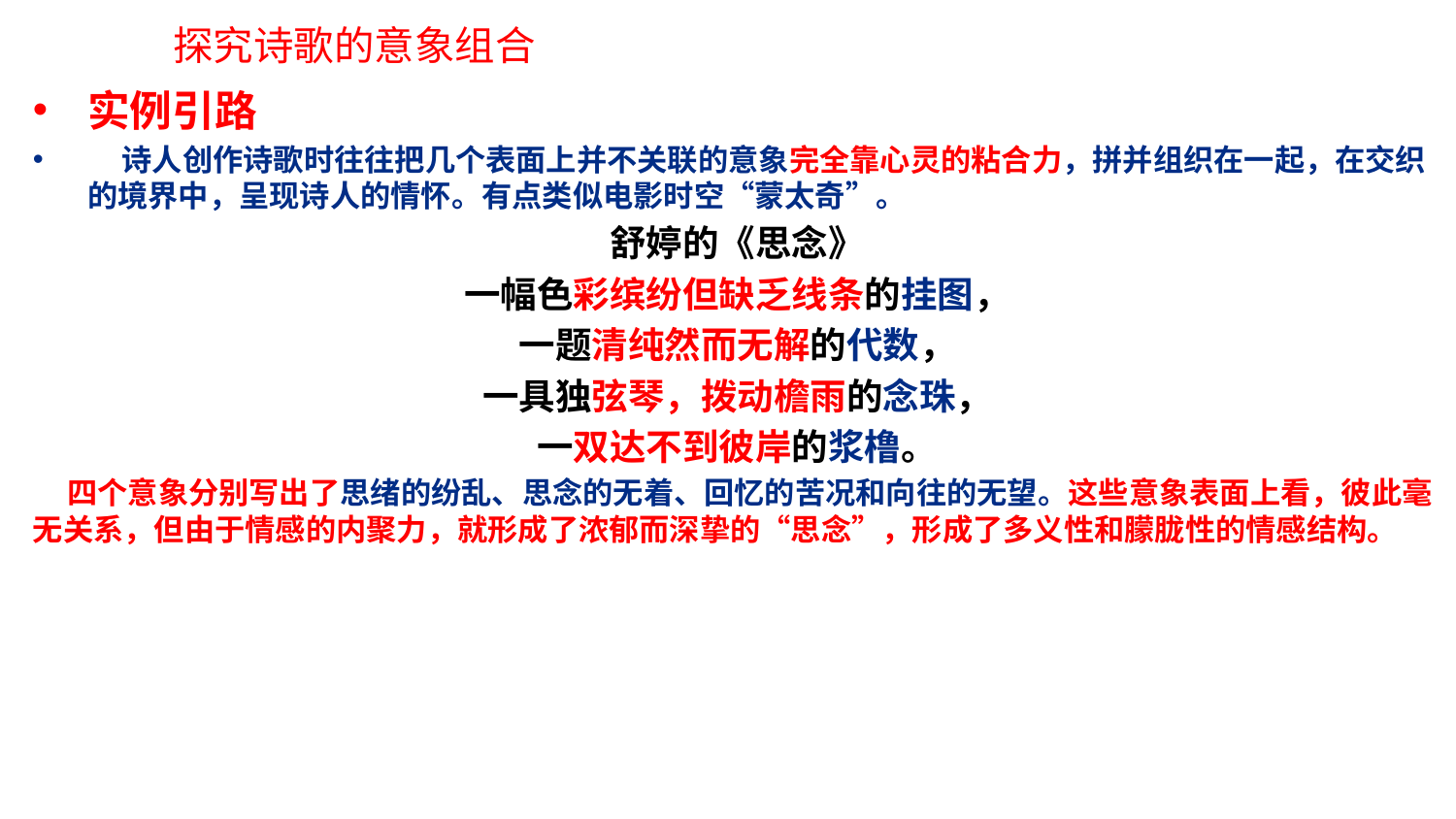

# 探究诗歌的意象组合
实例引路
    诗人创作诗歌时往往把几个表面上并不关联的意象完全靠心灵的粘合力，拼并组织在一起，在交织的境界中，呈现诗人的情怀。有点类似电影时空“蒙太奇”。
舒婷的《思念》
一幅色彩缤纷但缺乏线条的挂图，
一题清纯然而无解的代数，
一具独弦琴，拨动檐雨的念珠，
一双达不到彼岸的浆橹。
    四个意象分别写出了思绪的纷乱、思念的无着、回忆的苦况和向往的无望。这些意象表面上看，彼此毫无关系，但由于情感的内聚力，就形成了浓郁而深挚的“思念”，形成了多义性和朦胧性的情感结构。